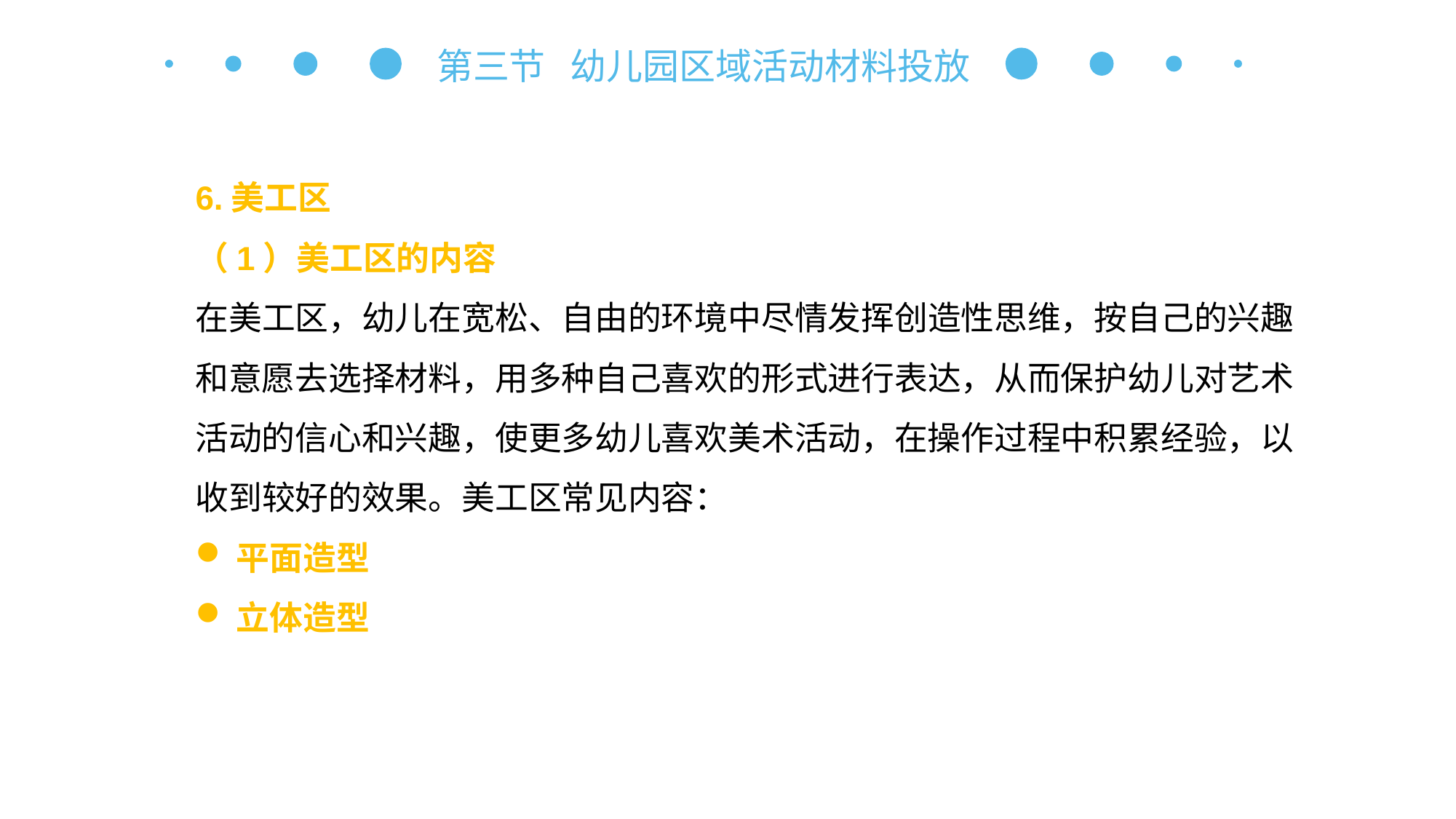

第三节   幼儿园区域活动材料投放

6.美工区
（1）美工区的内容
在美工区，幼儿在宽松、自由的环境中尽情发挥创造性思维，按自己的兴趣和意愿去选择材料，用多种自己喜欢的形式进行表达，从而保护幼儿对艺术活动的信心和兴趣，使更多幼儿喜欢美术活动，在操作过程中积累经验，以收到较好的效果。美工区常见内容：
平面造型
立体造型